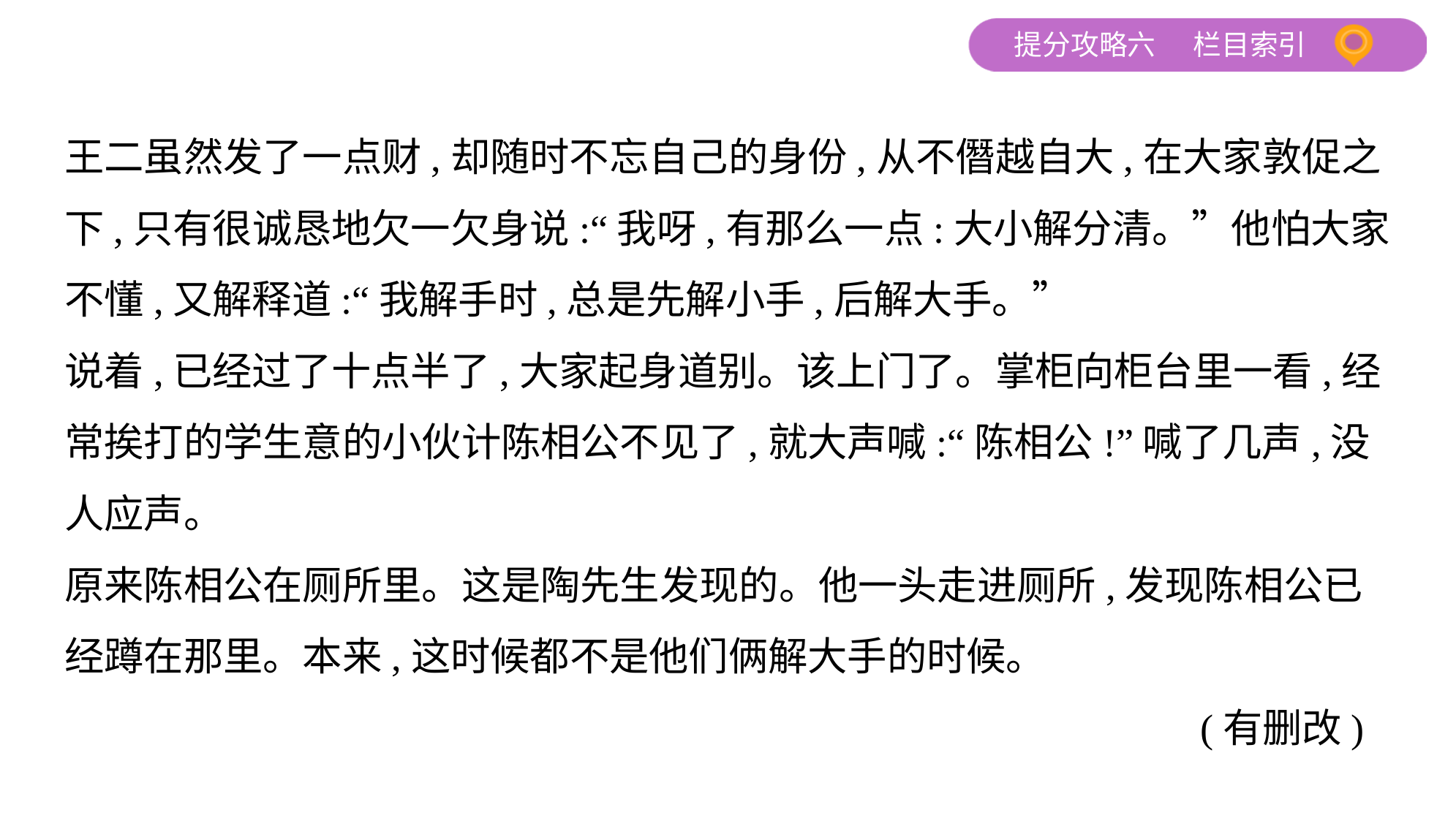

王二虽然发了一点财,却随时不忘自己的身份,从不僭越自大,在大家敦促之
下,只有很诚恳地欠一欠身说:“我呀,有那么一点:大小解分清。”他怕大家
不懂,又解释道:“我解手时,总是先解小手,后解大手。”
说着,已经过了十点半了,大家起身道别。该上门了。掌柜向柜台里一看,经
常挨打的学生意的小伙计陈相公不见了,就大声喊:“陈相公!”喊了几声,没
人应声。
原来陈相公在厕所里。这是陶先生发现的。他一头走进厕所,发现陈相公已
经蹲在那里。本来,这时候都不是他们俩解大手的时候。
                                                                                                                   (有删改)